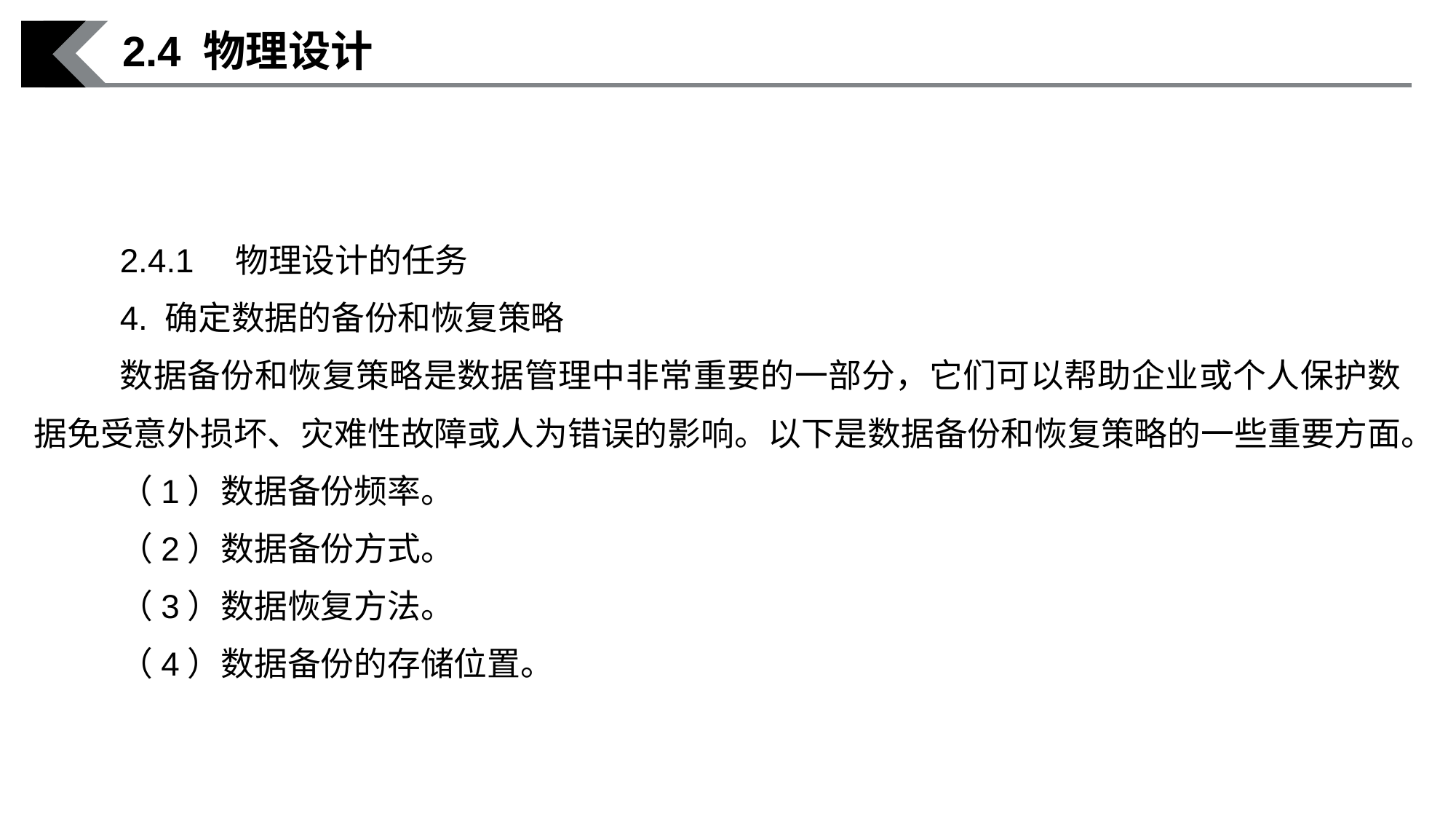

2.4 物理设计
2.4.1　物理设计的任务
4. 确定数据的备份和恢复策略
数据备份和恢复策略是数据管理中非常重要的一部分，它们可以帮助企业或个人保护数据免受意外损坏、灾难性故障或人为错误的影响。以下是数据备份和恢复策略的一些重要方面。
（1）数据备份频率。
（2）数据备份方式。
（3）数据恢复方法。
（4）数据备份的存储位置。